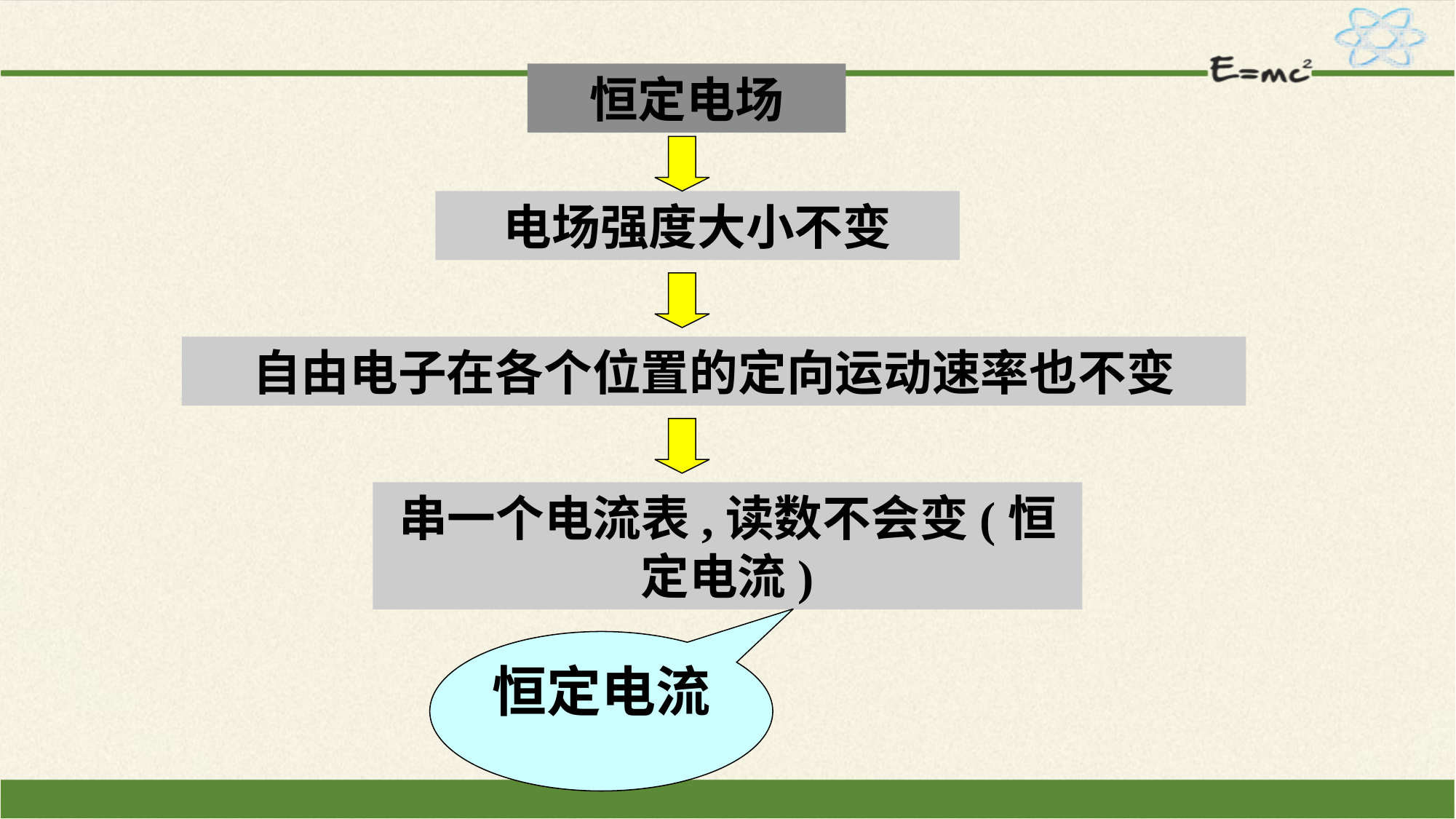

恒定电场

电场强度大小不变

自由电子在各个位置的定向运动速率也不变

串一个电流表,读数不会变(恒定电流)

恒定电流